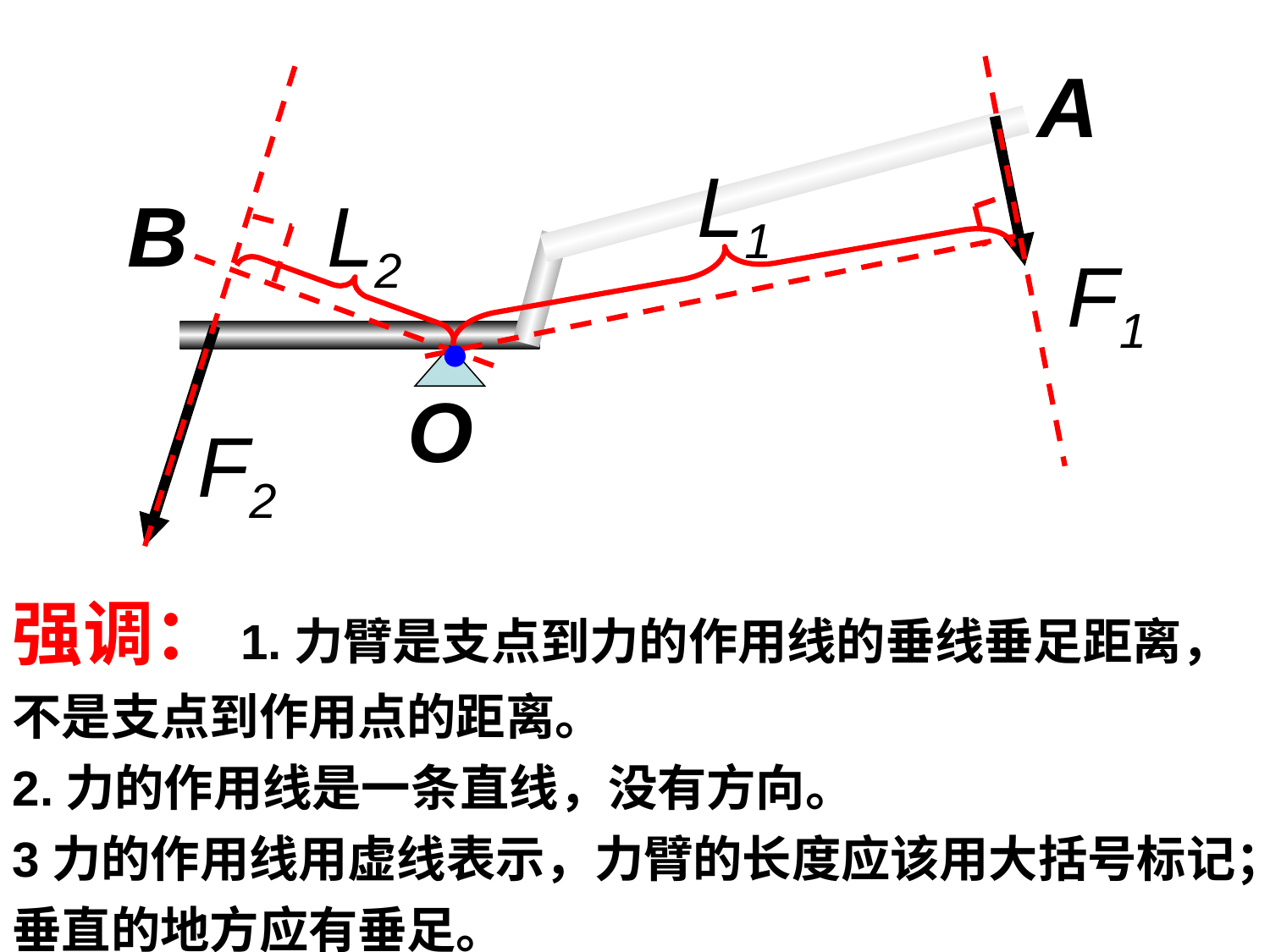

A

L1

B
L2

F1

O
F2
强调：1.力臂是支点到力的作用线的垂线垂足距离，不是支点到作用点的距离。
2.力的作用线是一条直线，没有方向。
3力的作用线用虚线表示，力臂的长度应该用大括号标记；垂直的地方应有垂足。